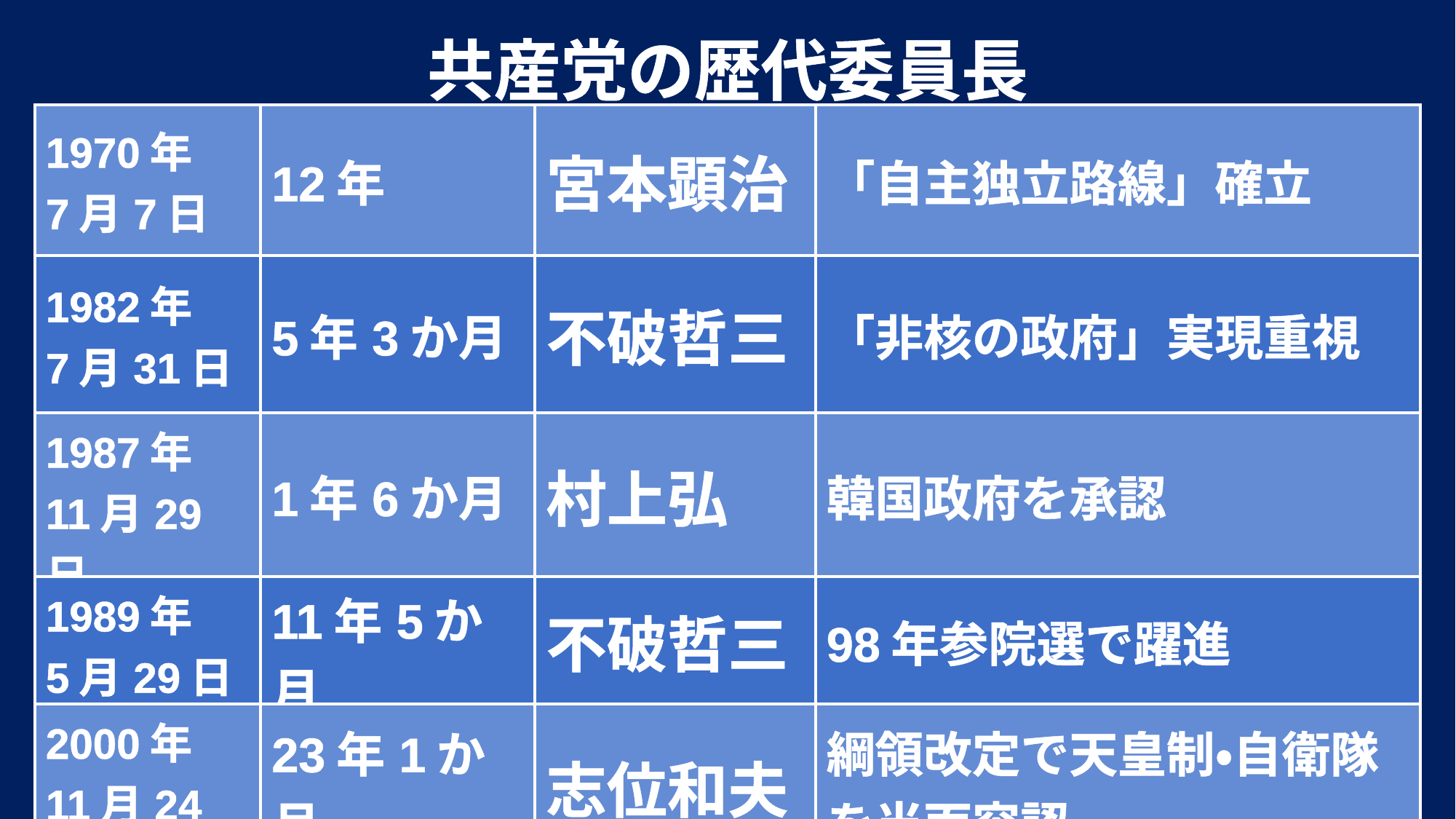

共産党の歴代委員長
| 1970年 7月7日 | 12年 | 宮本顕治 | 「自主独立路線」確立 |
| --- | --- | --- | --- |
| 1982年 7月31日 | 5年3か月 | 不破哲三 | 「非核の政府」実現重視 |
| 1987年 11月29日 | 1年6か月 | 村上弘 | 韓国政府を承認 |
| 1989年 5月29日 | 11年5か月 | 不破哲三 | 98年参院選で躍進 |
| 2000年 11月24日 | 23年1か月 | 志位和夫 | 綱領改定で天皇制・自衛隊を当面容認 |